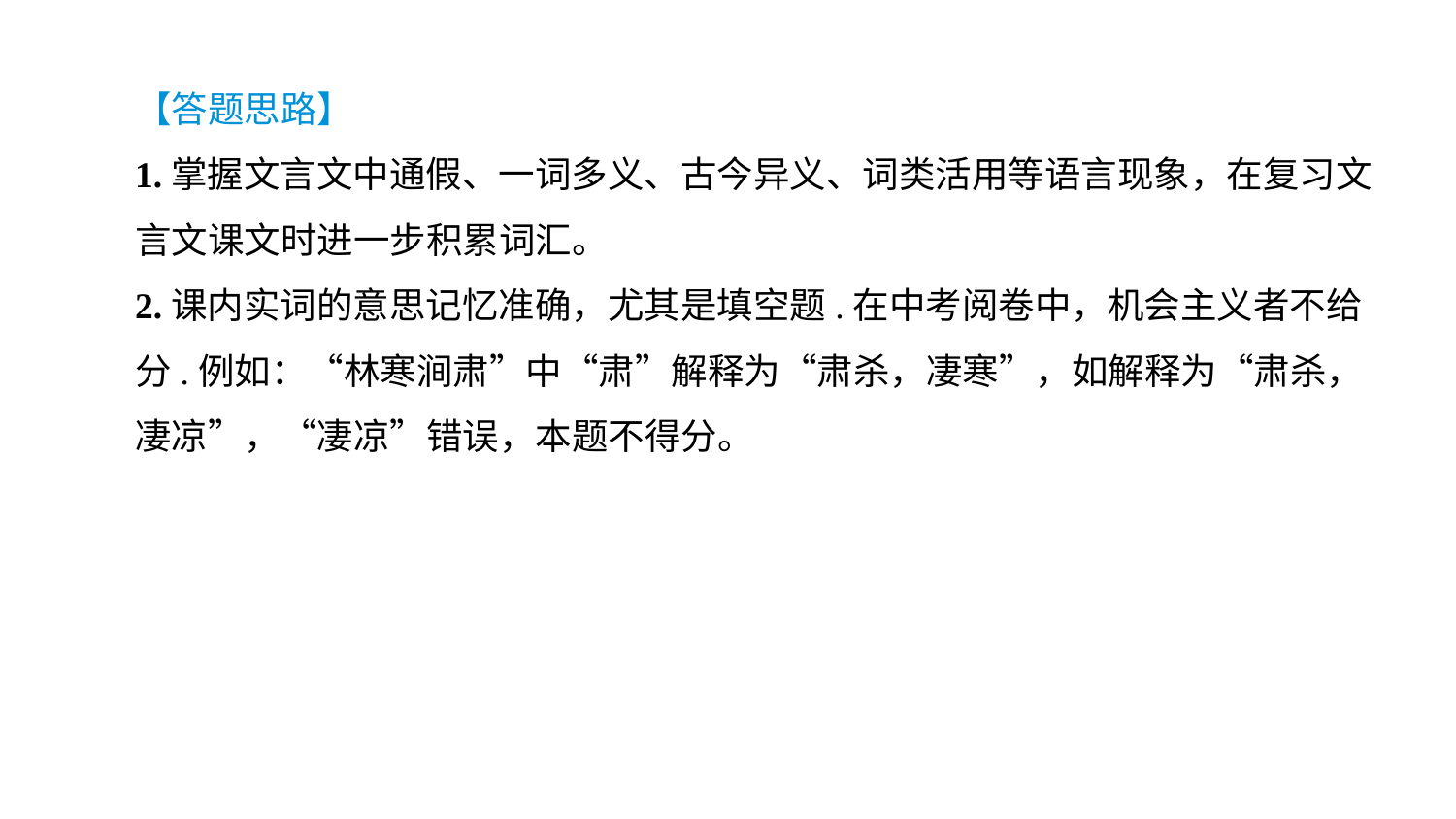

【答题思路】
1.掌握文言文中通假、一词多义、古今异义、词类活用等语言现象，在复习文言文课文时进一步积累词汇。
2.课内实词的意思记忆准确，尤其是填空题.在中考阅卷中，机会主义者不给分.例如：“林寒涧肃”中“肃”解释为“肃杀，凄寒”，如解释为“肃杀，凄凉”，“凄凉”错误，本题不得分。